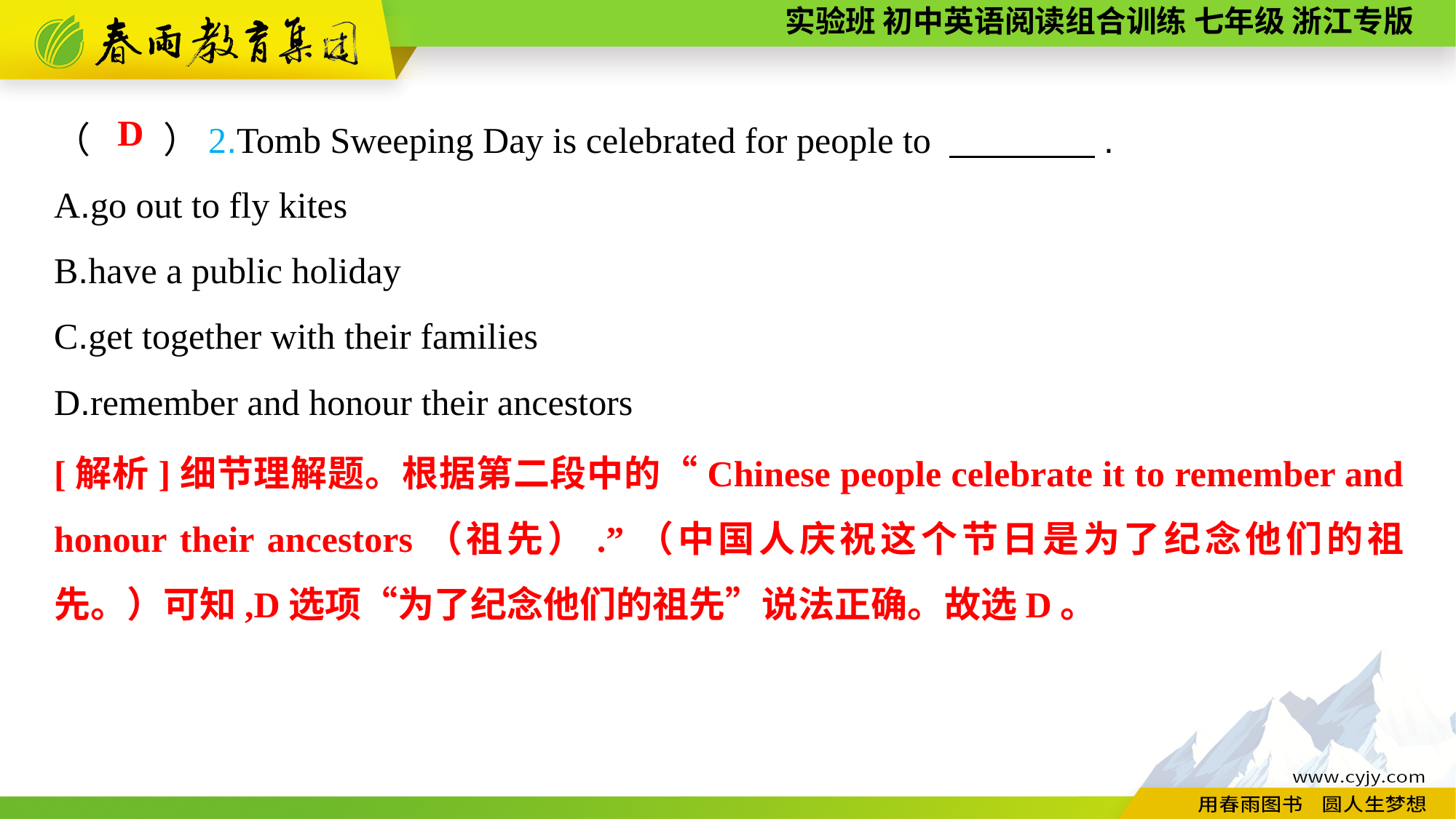

（　　）2.Tomb Sweeping Day is celebrated for people to 　　　　.
A.go out to fly kites
B.have a public holiday
C.get together with their families
D.remember and honour their ancestors
D
[解析]细节理解题。根据第二段中的“Chinese people celebrate it to remember and honour their ancestors（祖先）.”（中国人庆祝这个节日是为了纪念他们的祖先。）可知,D选项“为了纪念他们的祖先”说法正确。故选D。